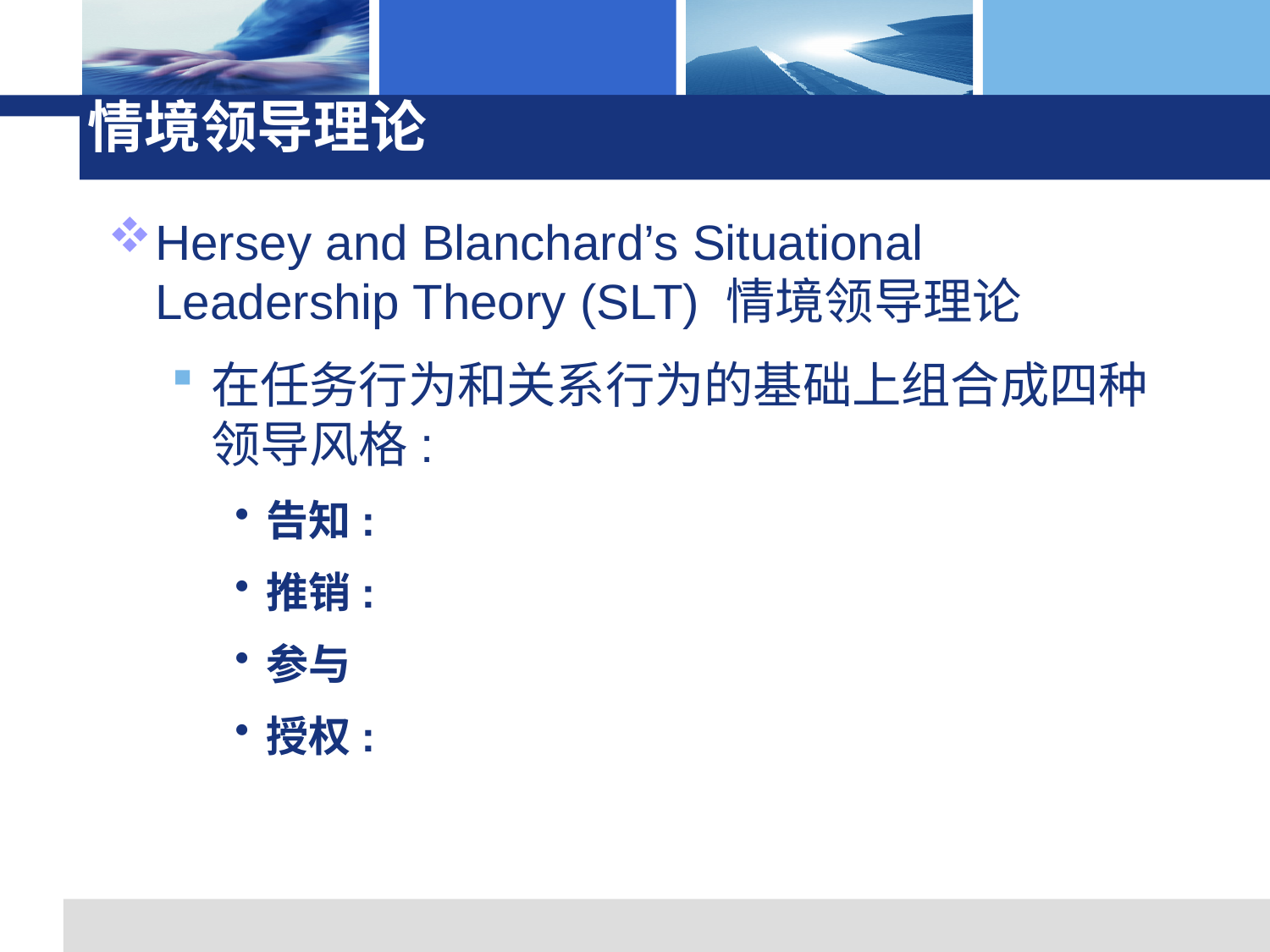

# 情境领导理论
Hersey and Blanchard’s Situational Leadership Theory (SLT) 情境领导理论
在任务行为和关系行为的基础上组合成四种领导风格:
告知:
推销:
参与
授权: